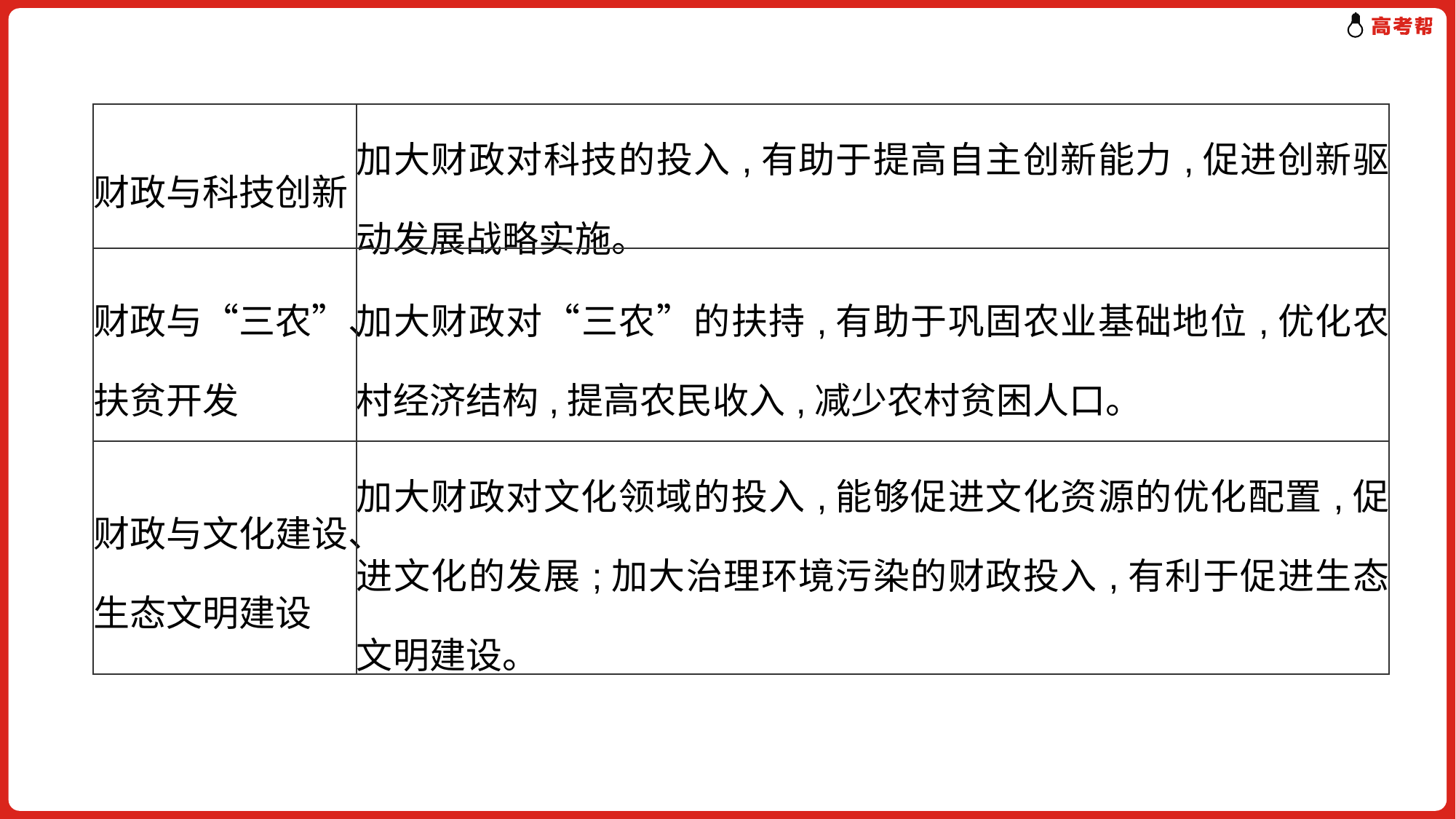

| 财政与科技创新 | 加大财政对科技的投入,有助于提高自主创新能力,促进创新驱动发展战略实施。 |
| --- | --- |
| 财政与“三农”、扶贫开发 | 加大财政对“三农”的扶持,有助于巩固农业基础地位,优化农村经济结构,提高农民收入,减少农村贫困人口。 |
| 财政与文化建设、生态文明建设 | 加大财政对文化领域的投入,能够促进文化资源的优化配置,促进文化的发展;加大治理环境污染的财政投入,有利于促进生态文明建设。 |